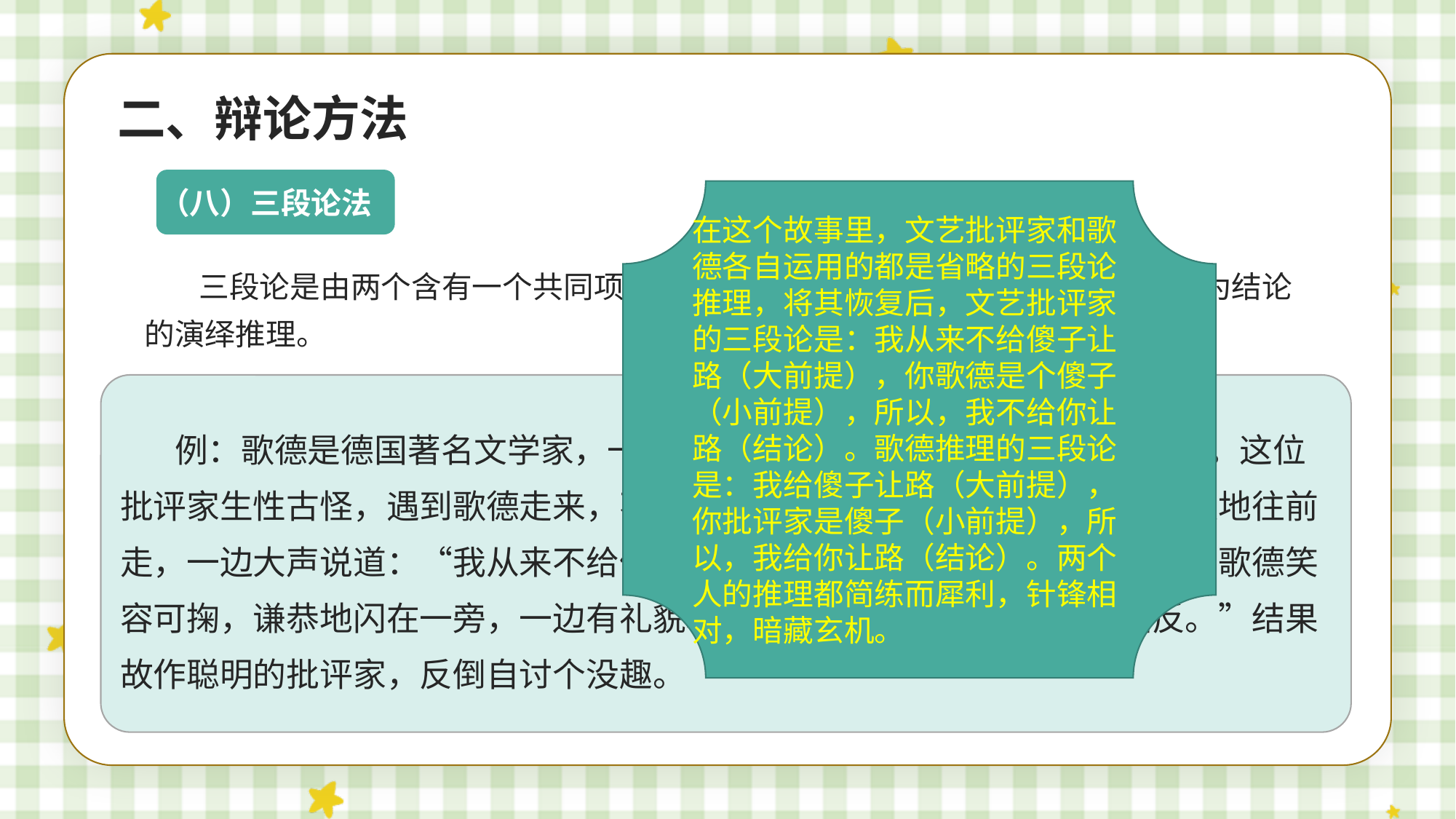

二、辩论方法
（八）三段论法
在这个故事里，文艺批评家和歌德各自运用的都是省略的三段论推理，将其恢复后，文艺批评家的三段论是：我从来不给傻子让路（大前提），你歌德是个傻子（小前提），所以，我不给你让路（结论）。歌德推理的三段论是：我给傻子让路（大前提），你批评家是傻子（小前提），所以，我给你让路（结论）。两个人的推理都简练而犀利，针锋相对，暗藏玄机。
三段论是由两个含有一个共同项的性质判断作前提，得出一个新的性质判断为结论的演绎推理。
例：歌德是德国著名文学家，一天，他与一位文艺批评家“狭路相逢”。这位批评家生性古怪，遇到歌德走来，不仅没有相让，反而卖弄聪明，一边高傲地往前走，一边大声说道：“我从来不给傻子让路！”面对如此尴尬的局面，但见歌德笑容可掬，谦恭地闪在一旁，一边有礼貌地回答道：“呵呵，我可恰恰相反。”结果故作聪明的批评家，反倒自讨个没趣。